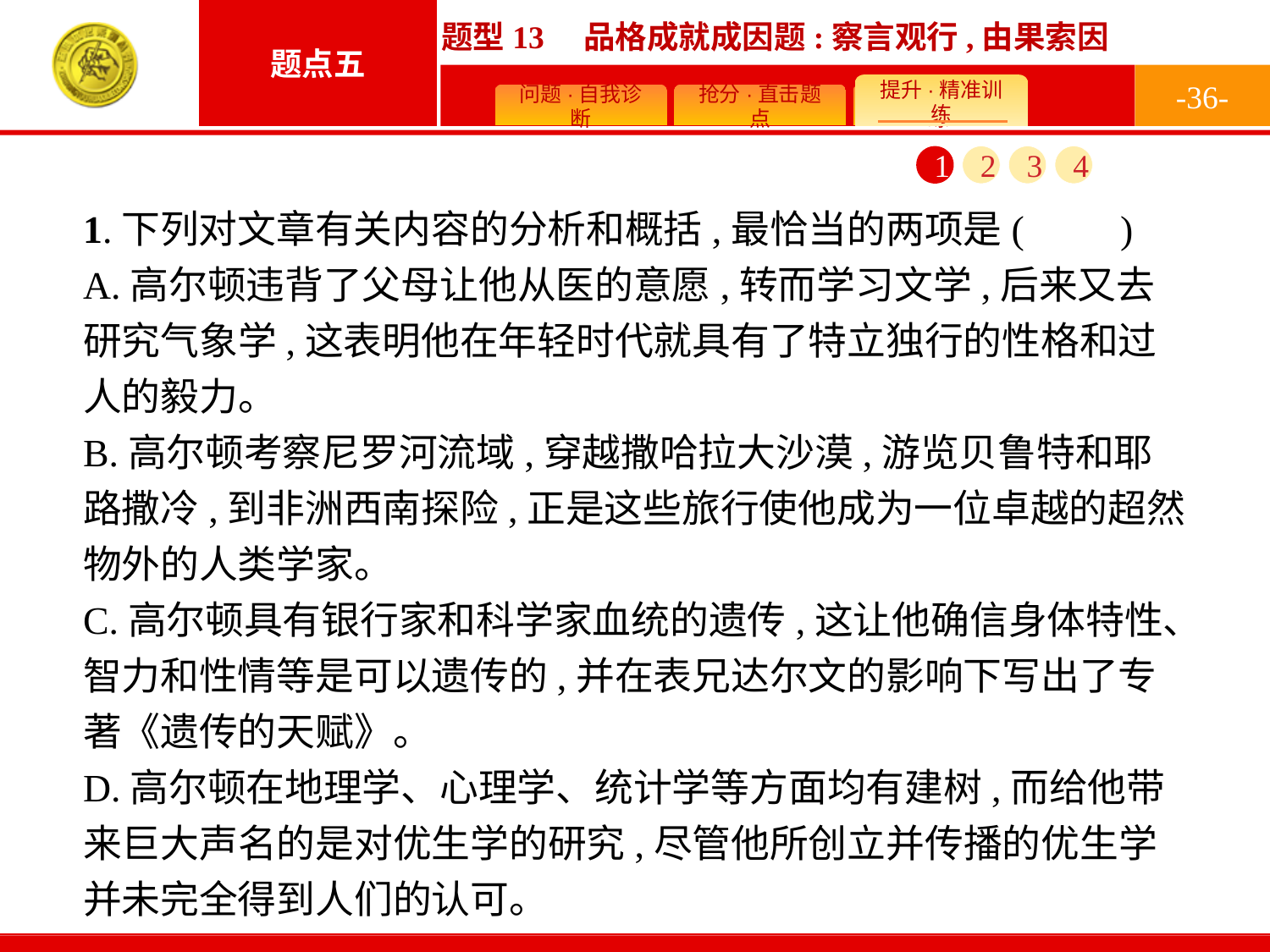

-36-
1
2
3
4
1.下列对文章有关内容的分析和概括,最恰当的两项是(　　)
A.高尔顿违背了父母让他从医的意愿,转而学习文学,后来又去研究气象学,这表明他在年轻时代就具有了特立独行的性格和过人的毅力。
B.高尔顿考察尼罗河流域,穿越撒哈拉大沙漠,游览贝鲁特和耶路撒冷,到非洲西南探险,正是这些旅行使他成为一位卓越的超然物外的人类学家。
C.高尔顿具有银行家和科学家血统的遗传,这让他确信身体特性、智力和性情等是可以遗传的,并在表兄达尔文的影响下写出了专著《遗传的天赋》。
D.高尔顿在地理学、心理学、统计学等方面均有建树,而给他带来巨大声名的是对优生学的研究,尽管他所创立并传播的优生学并未完全得到人们的认可。